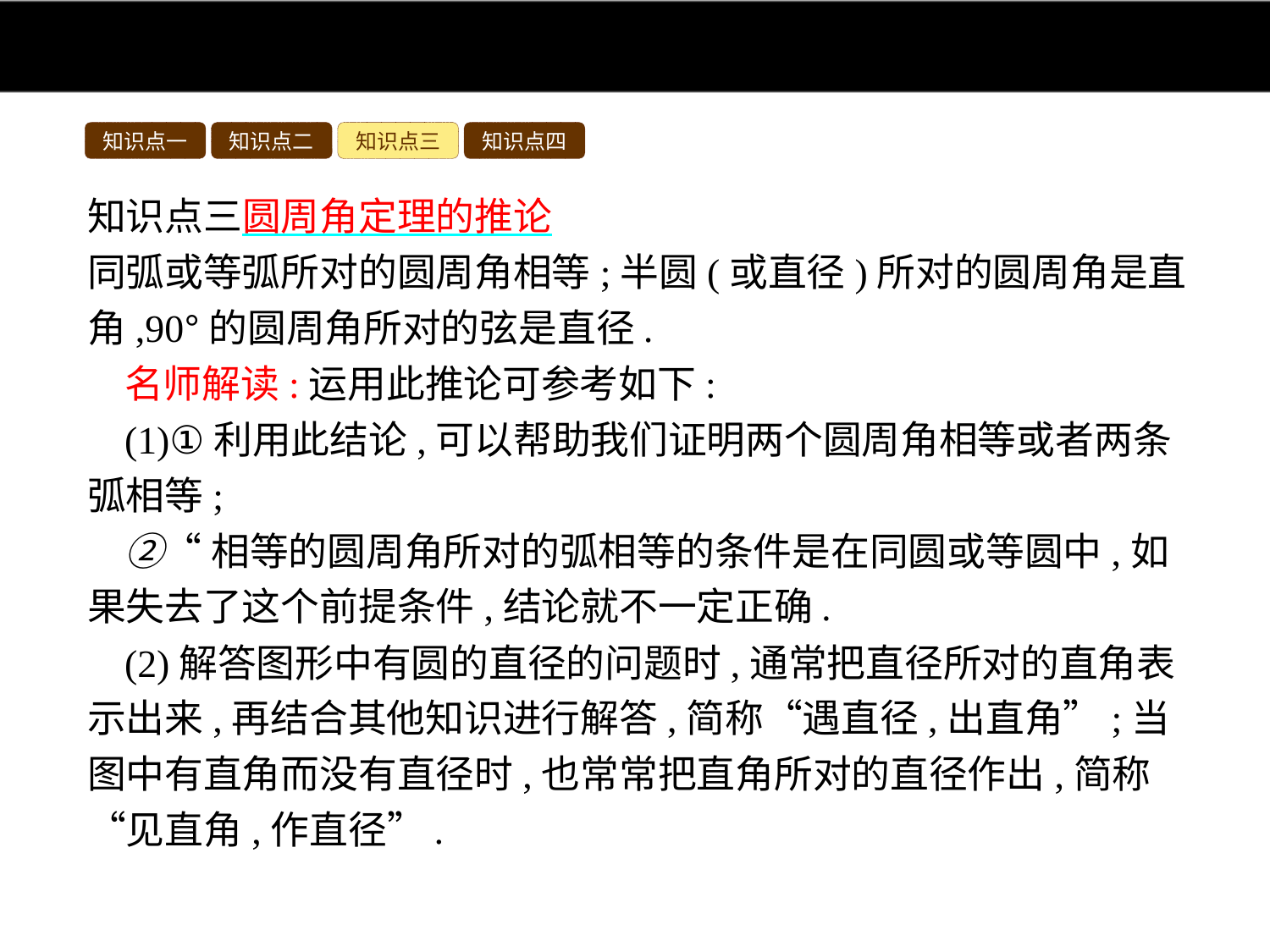

知识点一
知识点二
知识点三
知识点四
知识点三圆周角定理的推论
同弧或等弧所对的圆周角相等;半圆(或直径)所对的圆周角是直角,90°的圆周角所对的弦是直径.
名师解读:运用此推论可参考如下:
(1)①利用此结论,可以帮助我们证明两个圆周角相等或者两条弧相等;
②“相等的圆周角所对的弧相等的条件是在同圆或等圆中,如果失去了这个前提条件,结论就不一定正确.
(2)解答图形中有圆的直径的问题时,通常把直径所对的直角表示出来,再结合其他知识进行解答,简称“遇直径,出直角”;当图中有直角而没有直径时,也常常把直角所对的直径作出,简称“见直角,作直径”.